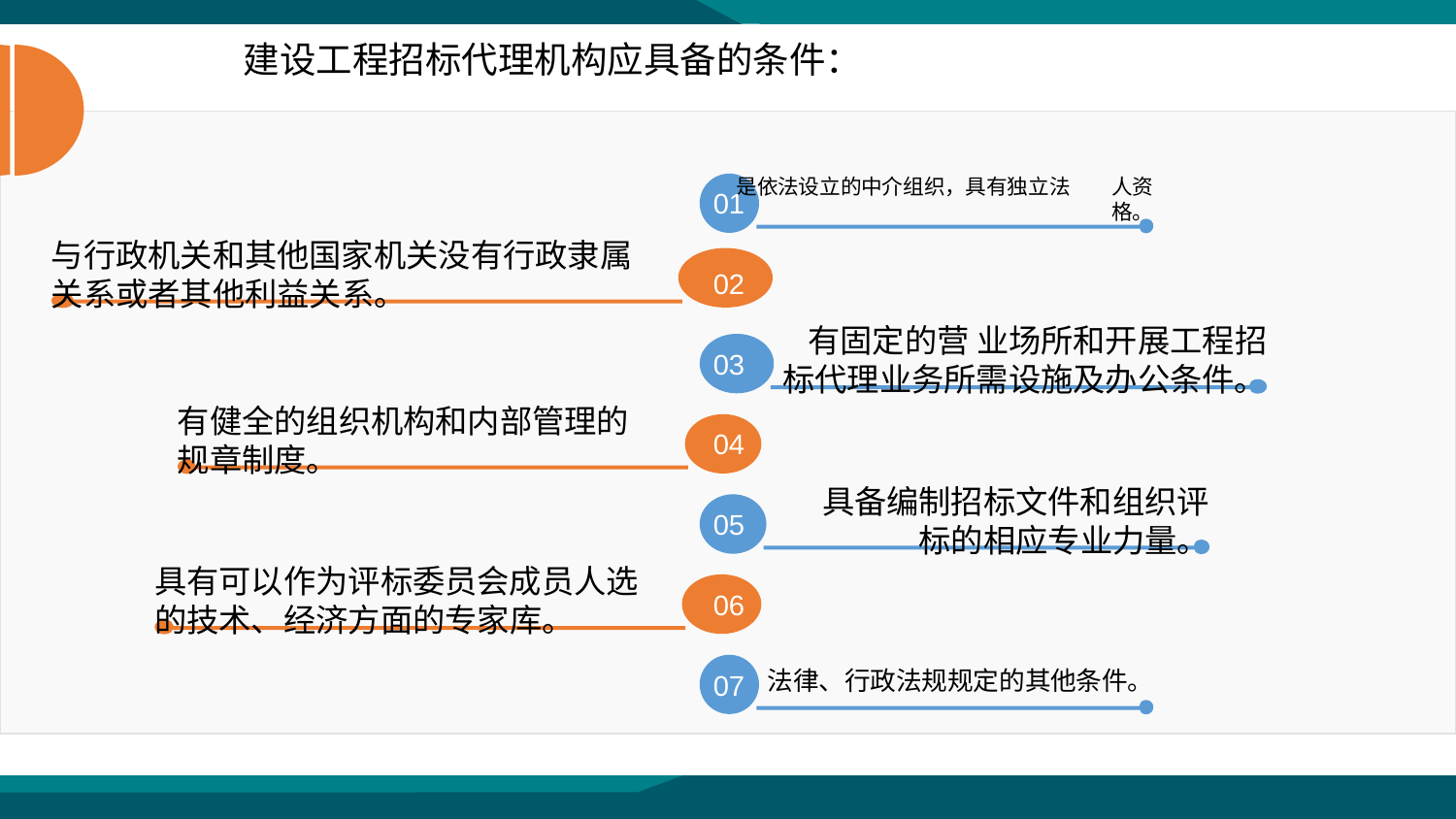

建设工程招标代理机构应具备的条件：

           是依法设立的中介组织，具有独立法         人资格。
01
与行政机关和其他国家机关没有行政隶属
关系或者其他利益关系。
02
           有固定的营 业场所和开展工程招标代理业务所需设施及办公条件。
03
有健全的组织机构和内部管理的
规章制度。
04
            具备编制招标文件和组织评标的相应专业力量。
05
具有可以作为评标委员会成员人选
的技术、经济方面的专家库。
06
            法律、行政法规规定的其他条件。
07